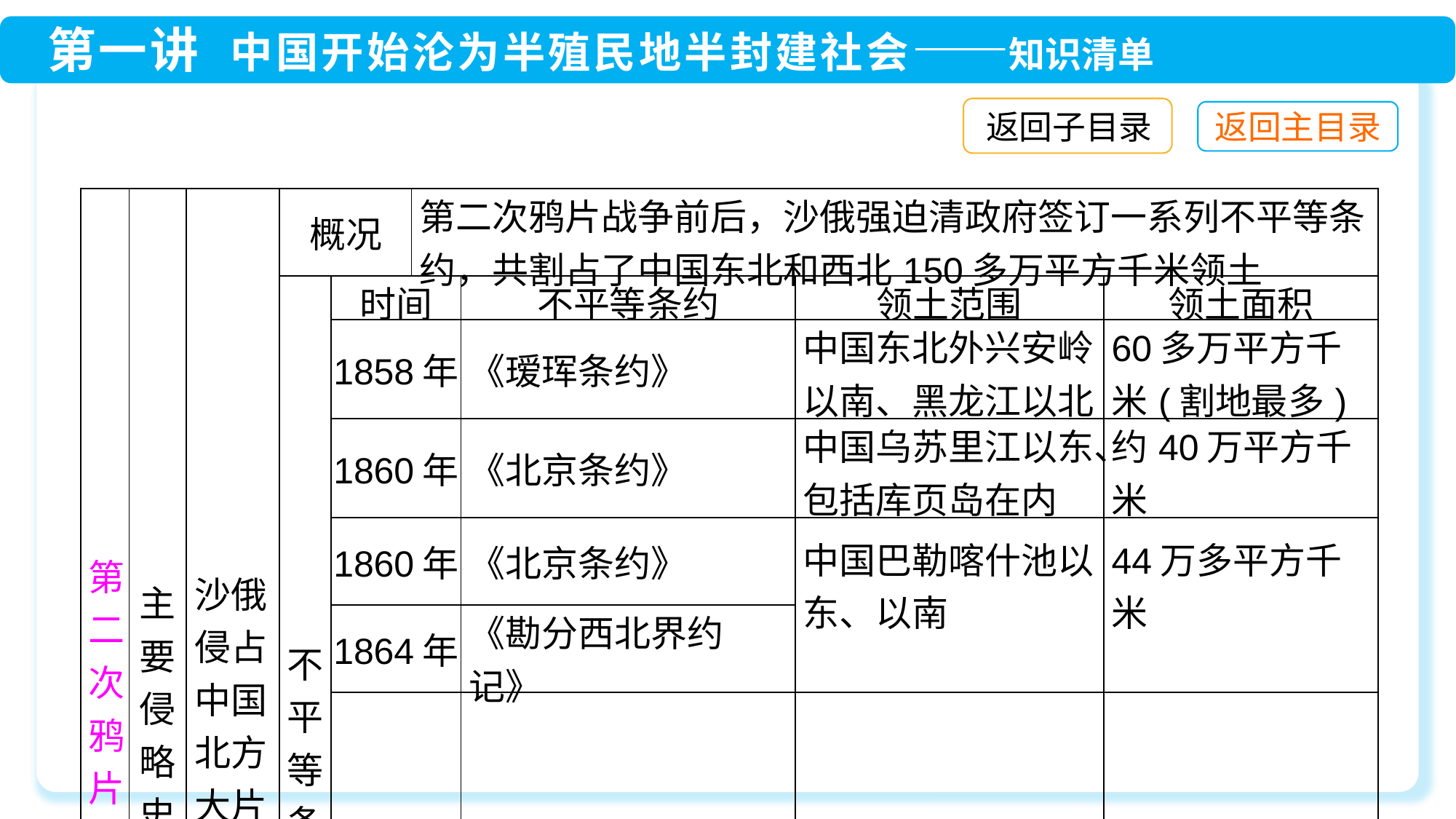

返回子目录
| 第二次鸦片战争 | 主要侵略史实 | 沙俄侵占中国北方大片领土 | 概况 |  | 第二次鸦片战争前后，沙俄强迫清政府签订一系列不平等条约，共割占了中国东北和西北150多万平方千米领土 |  |  |  |
| --- | --- | --- | --- | --- | --- | --- | --- | --- |
|  |  |  | 不平等条约 | 时间 |  | 不平等条约 | 领土范围 | 领土面积 |
|  |  |  |  | 1858年 |  | 《瑷珲条约》 | 中国东北外兴安岭以南、黑龙江以北 | 60多万平方千米(割地最多) |
|  |  |  |  | 1860年 |  | 《北京条约》 | 中国乌苏里江以东、包括库页岛在内 | 约40万平方千米 |
|  |  |  |  | 1860年 |  | 《北京条约》 | 中国巴勒喀什池以东、以南 | 44万多平方千米 |
|  |  |  |  | 1864年 |  | 《勘分西北界约记》 |  |  |
|  |  |  |  | 1881年 |  | 《改订条约》以及以后5个勘界议定书 | 中国西北部 | 7万多平方千米 |